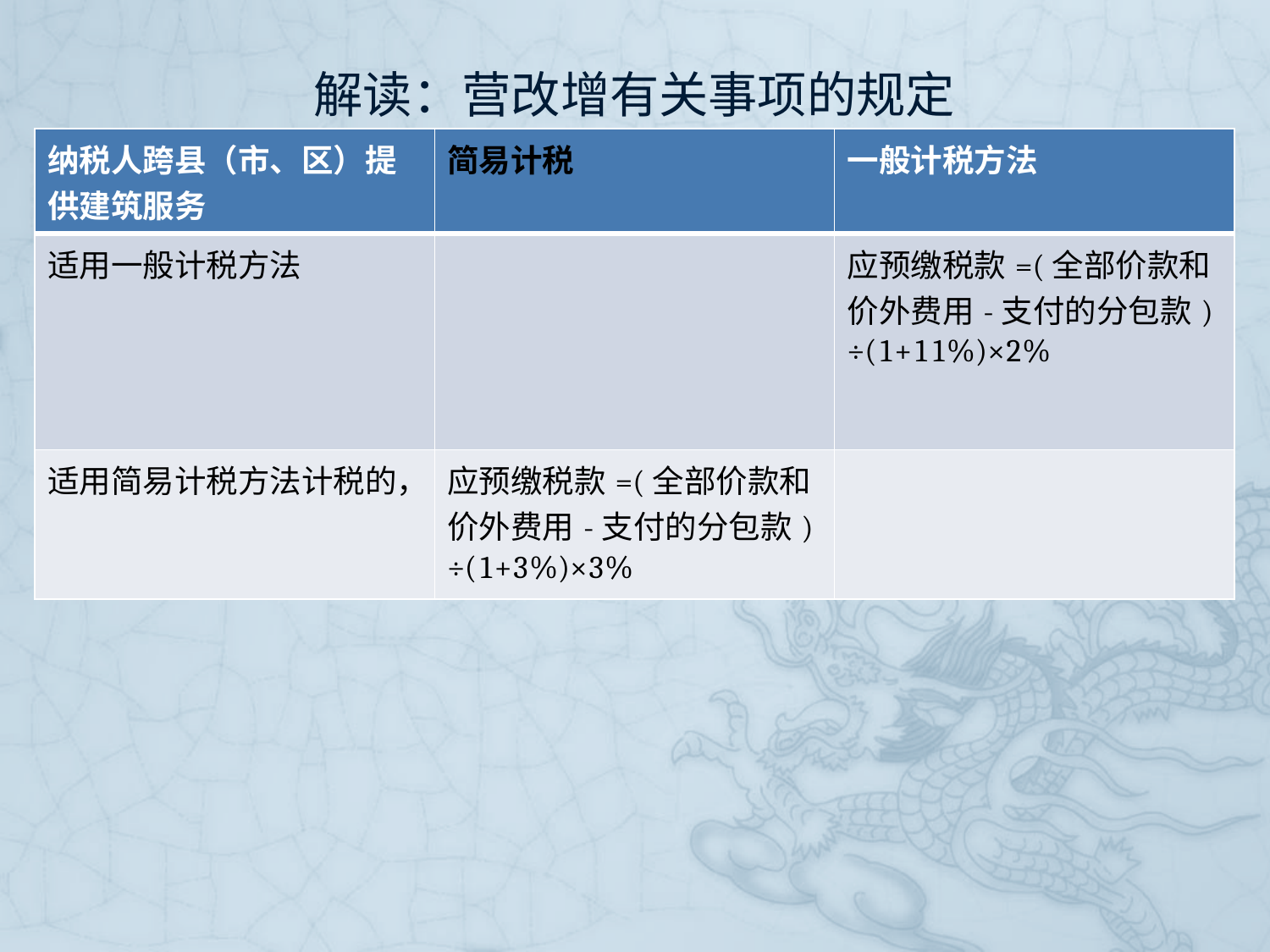

# 解读：营改增有关事项的规定
| 纳税人跨县（市、区）提供建筑服务 | 简易计税 | 一般计税方法 |
| --- | --- | --- |
| 适用一般计税方法 |  | 应预缴税款=(全部价款和价外费用-支付的分包款) ÷(1+11%)×2% |
| 适用简易计税方法计税的， | 应预缴税款=(全部价款和价外费用-支付的分包款) ÷(1+3%)×3% |  |

财税〔2016〕36号